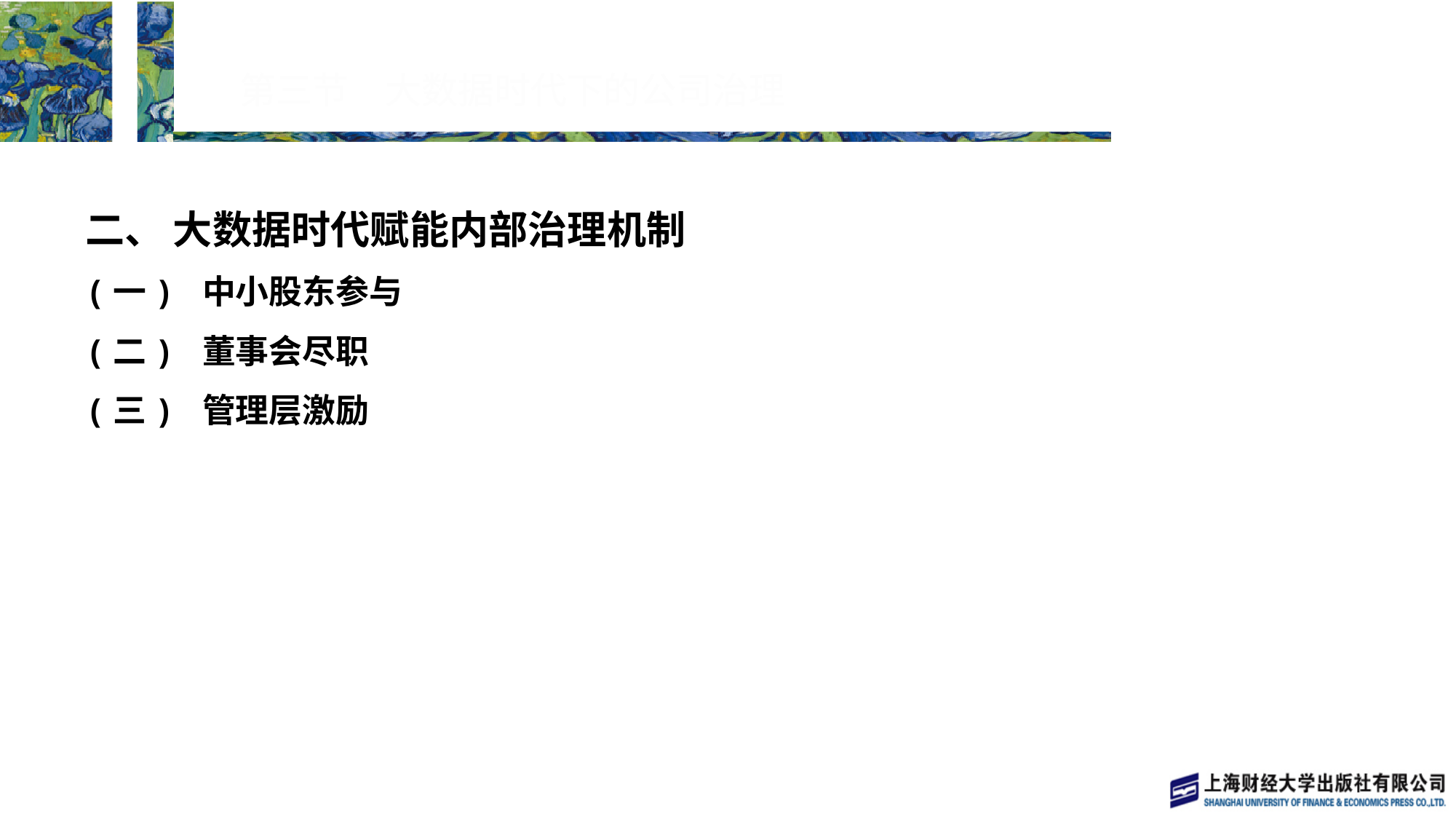

# 第三节　大数据时代下的公司治理
二、 大数据时代赋能内部治理机制
(一) 中小股东参与
(二) 董事会尽职
(三) 管理层激励